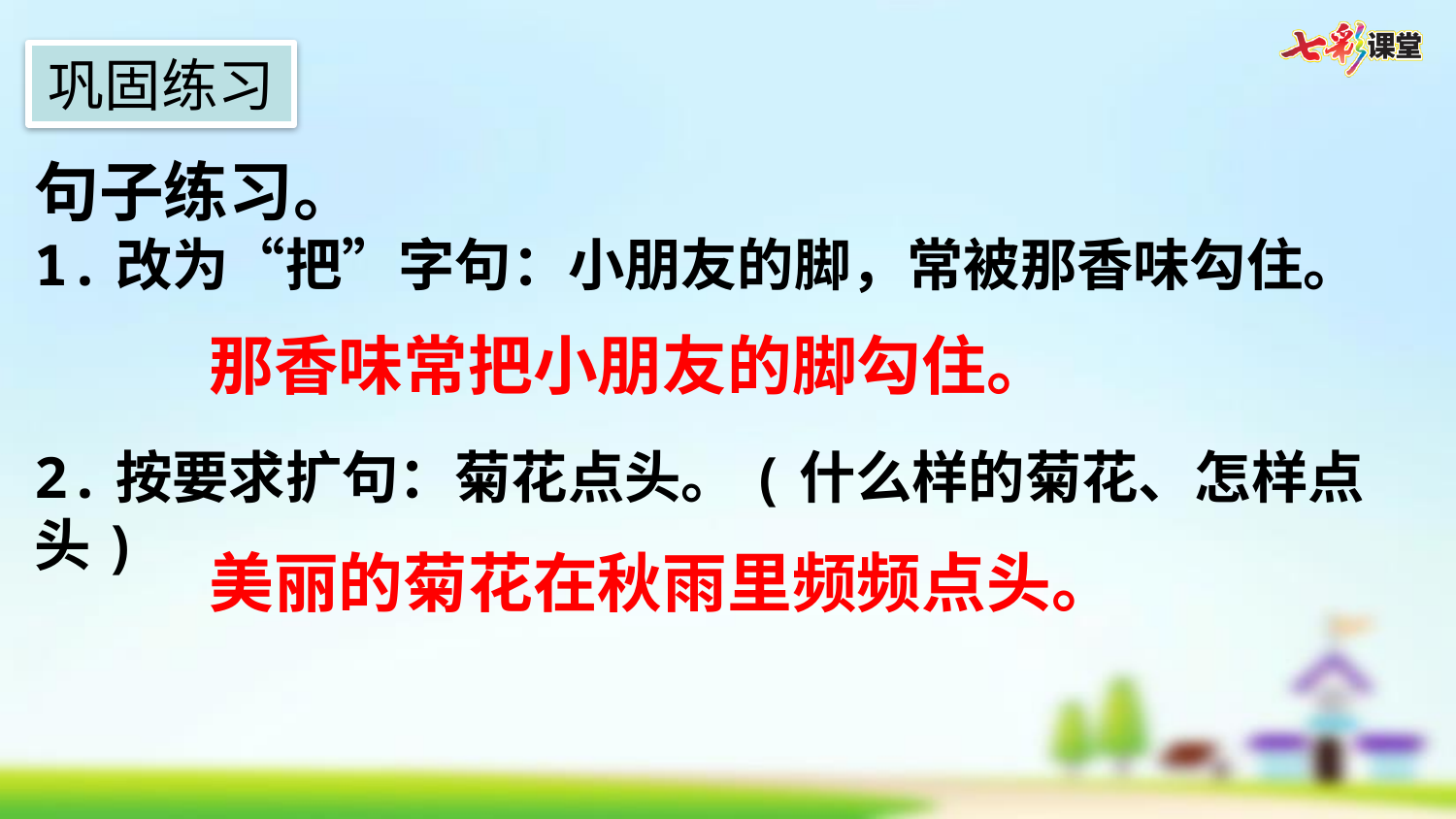

巩固练习
句子练习。
1.改为“把”字句：小朋友的脚，常被那香味勾住。

2.按要求扩句：菊花点头。(什么样的菊花、怎样点头)
那香味常把小朋友的脚勾住。
美丽的菊花在秋雨里频频点头。